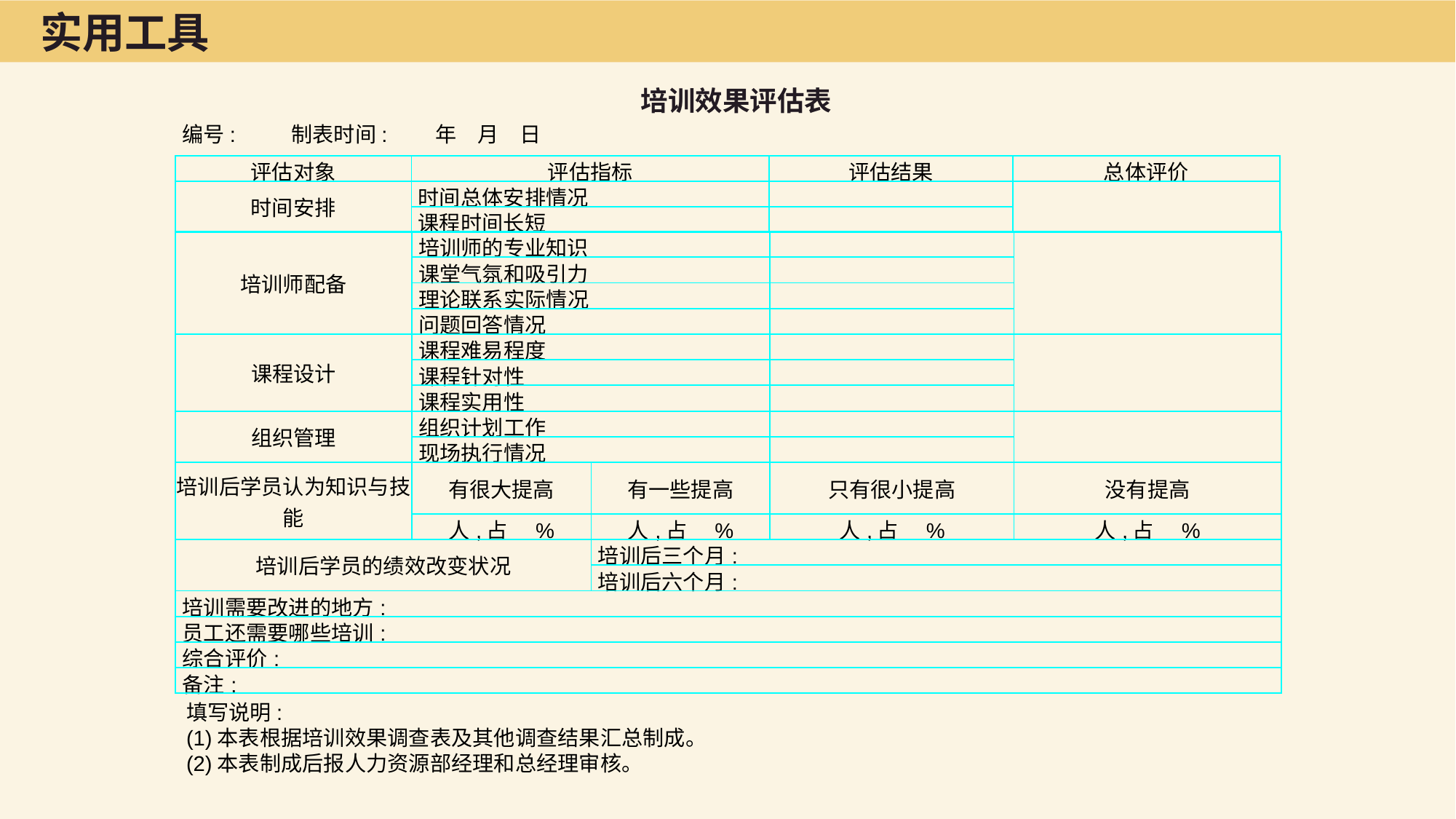

实用工具
培训效果评估表
编号:	制表时间:　　年　月　日
| 评估对象 | 评估指标 | 评估结果 | 总体评价 |
| --- | --- | --- | --- |
| 时间安排 | 时间总体安排情况 |  |  |
|  | 课程时间长短 |  |  |
| 培训师配备 | 培训师的专业知识 |  |  |  |
| --- | --- | --- | --- | --- |
|  | 课堂气氛和吸引力 |  |  |  |
|  | 理论联系实际情况 |  |  |  |
|  | 问题回答情况 |  |  |  |
| 课程设计 | 课程难易程度 |  |  |  |
|  | 课程针对性 |  |  |  |
|  | 课程实用性 |  |  |  |
| 组织管理 | 组织计划工作 |  |  |  |
|  | 现场执行情况 |  |  |  |
| 培训后学员认为知识与技能 | 有很大提高 | 有一些提高 | 只有很小提高 | 没有提高 |
|  | 人,占　% | 人,占　% | 人,占　% | 人,占　% |
| 培训后学员的绩效改变状况 |  | 培训后三个月: |  |  |
|  |  | 培训后六个月: |  |  |
| 培训需要改进的地方: |  |  |  |  |
| 员工还需要哪些培训: |  |  |  |  |
| 综合评价: |  |  |  |  |
| 备注: |  |  |  |  |
填写说明:
(1)本表根据培训效果调查表及其他调查结果汇总制成。
(2)本表制成后报人力资源部经理和总经理审核。